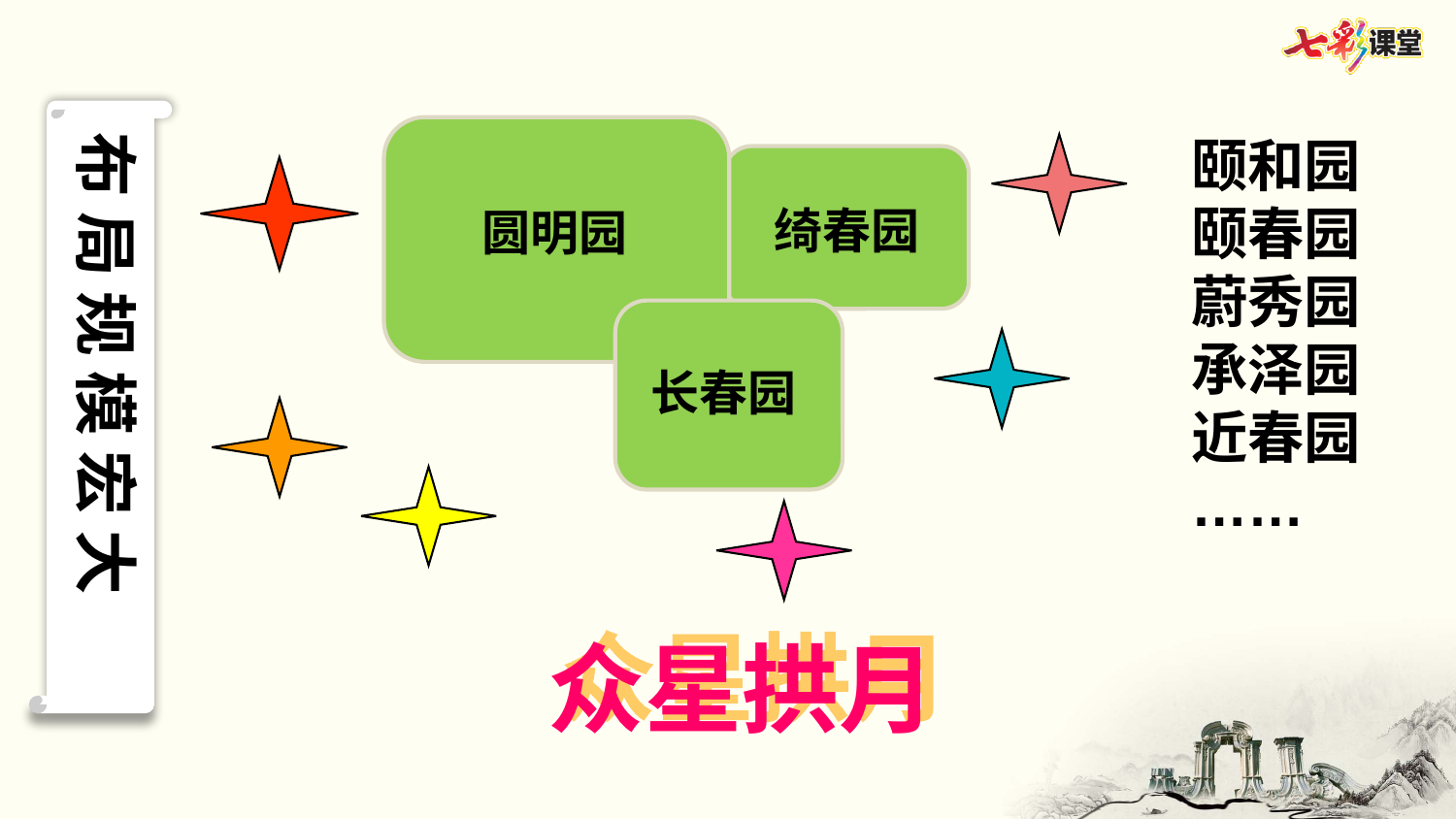

布 局 规 模 宏 大

颐和园
颐春园
蔚秀园
承泽园
近春园
……

绮春园
圆明园

长春园

众星拱月